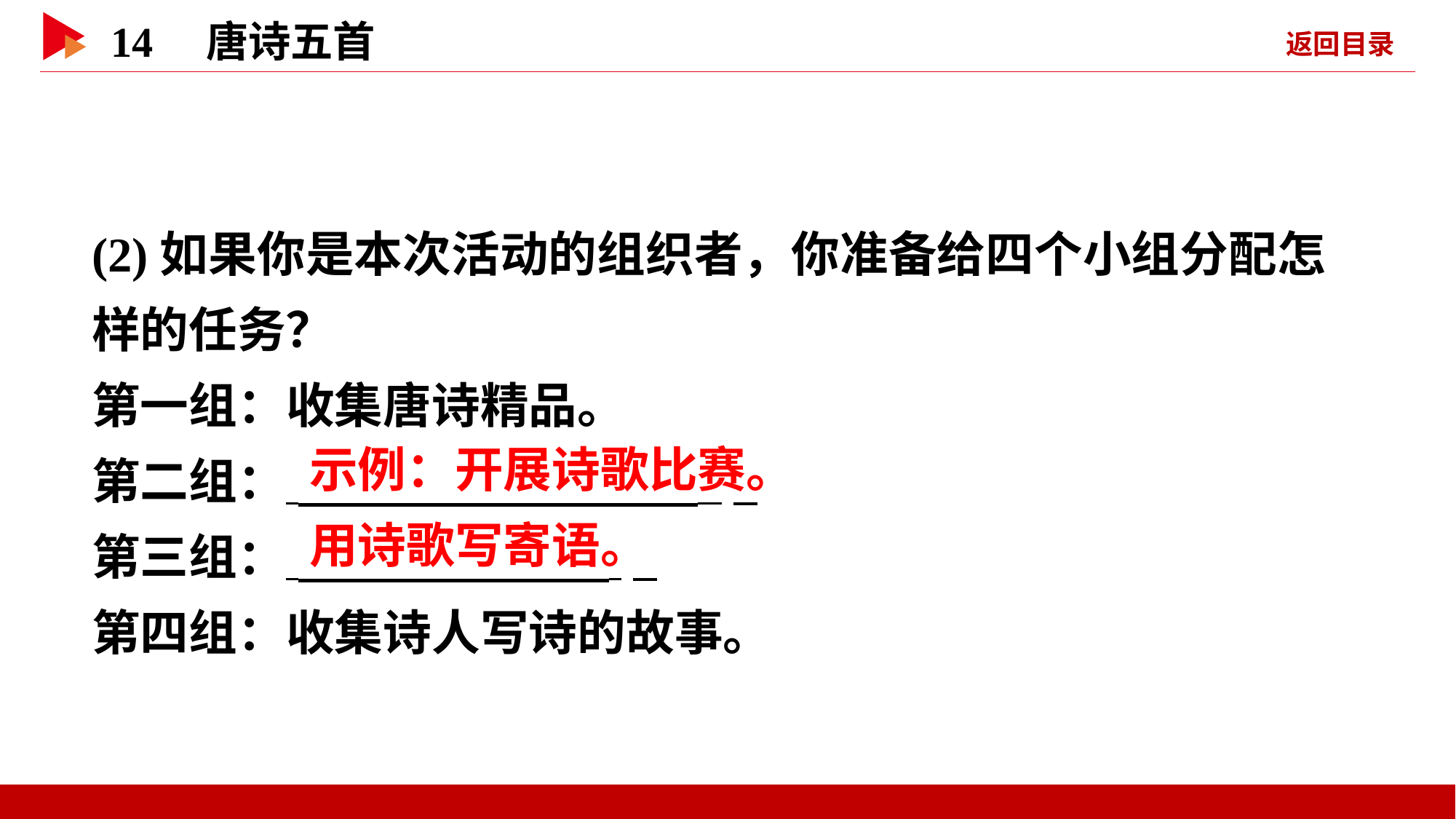

(2)如果你是本次活动的组织者，你准备给四个小组分配怎样的任务？
第一组：收集唐诗精品。
第二组：                                       _
第三组：                              _
第四组：收集诗人写诗的故事。
 示例：开展诗歌比赛。
 用诗歌写寄语。